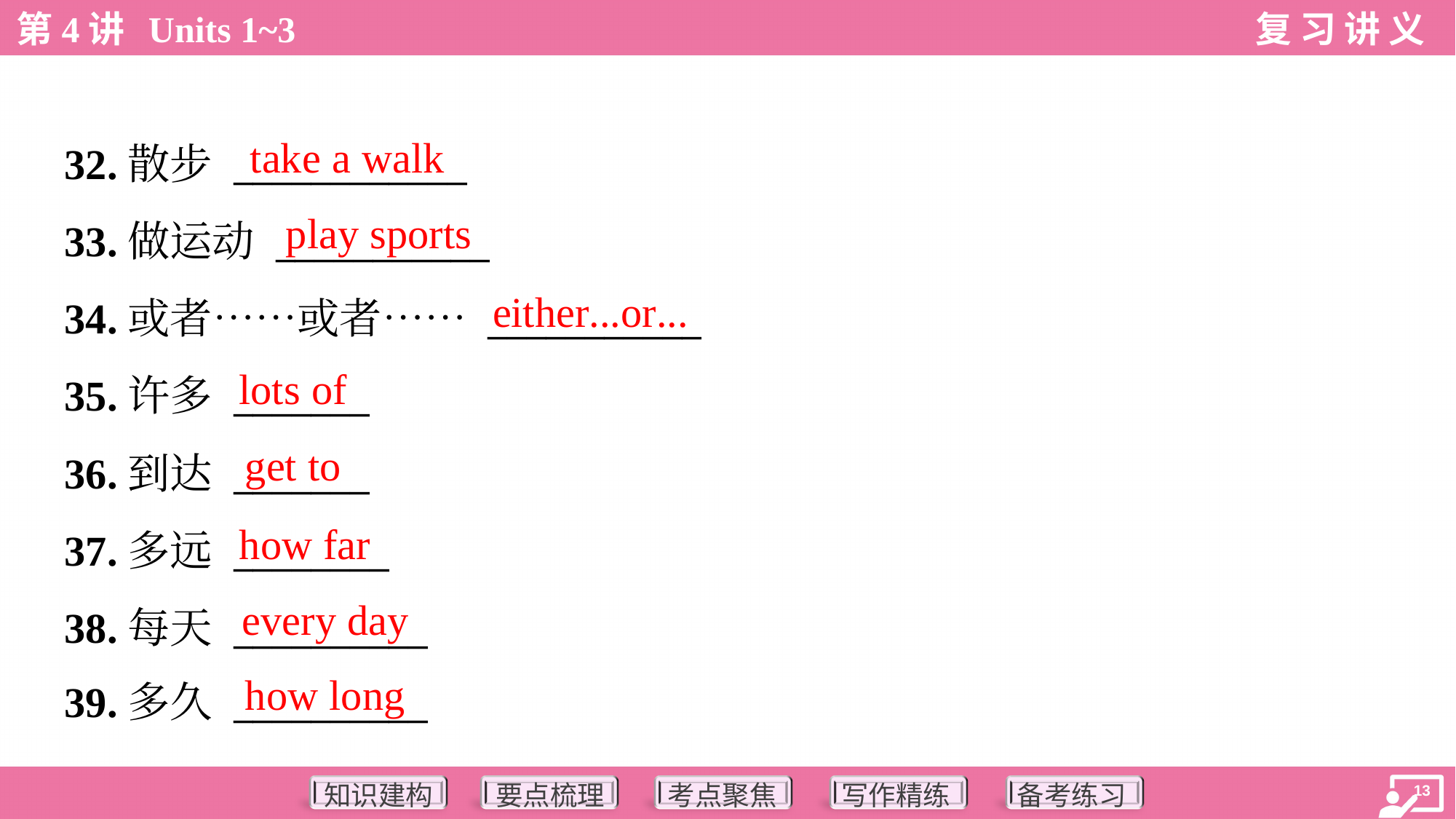

take a walk
32.散步 ____________
33.做运动 ___________
34.或者……或者…… ___________
35.许多 _______
36.到达 _______
37.多远 ________
38.每天 __________
39.多久 __________
play sports
either...or...
lots of
get to
how far
every day
how long